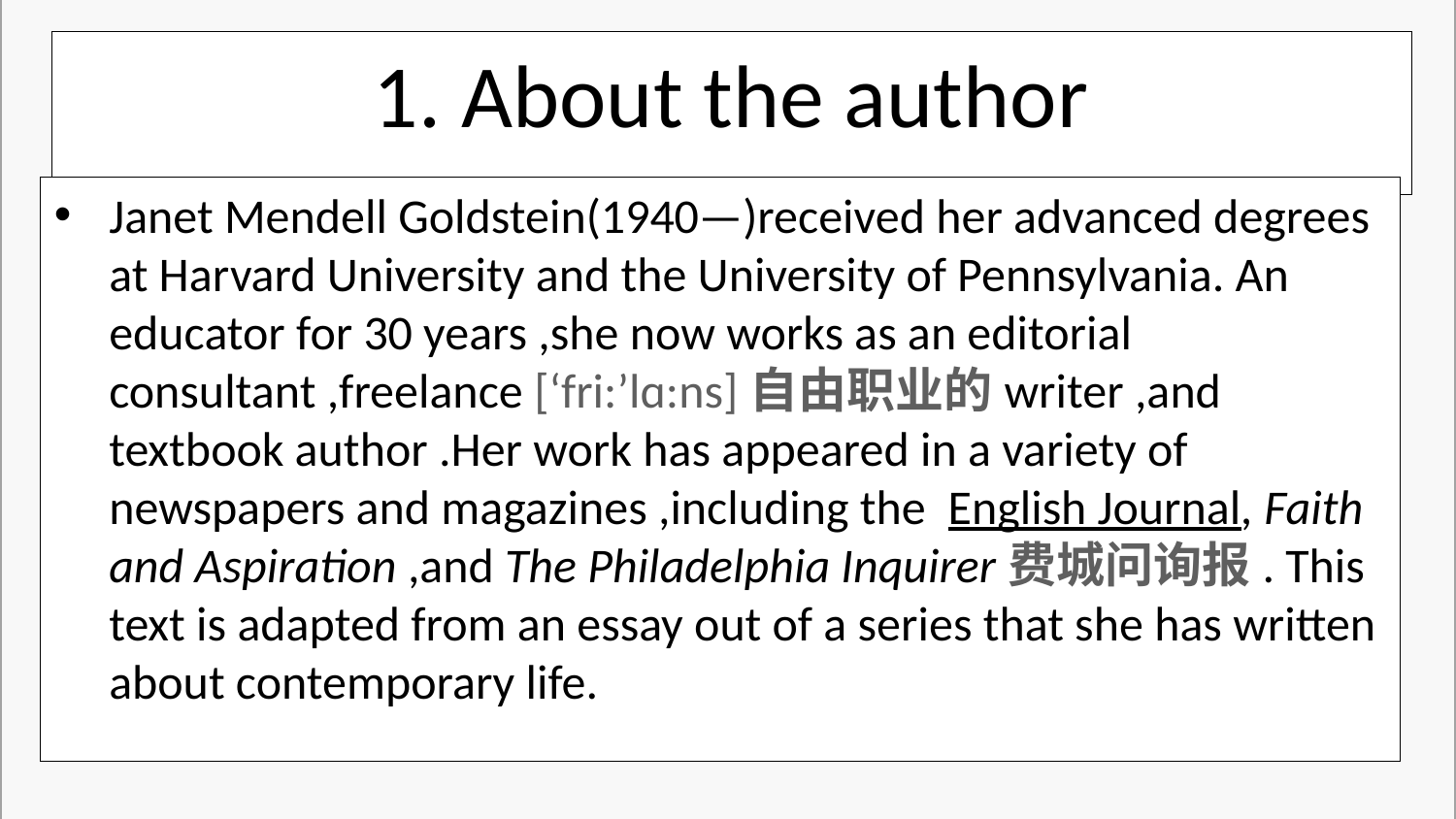

1. About the author
Janet Mendell Goldstein(1940—)received her advanced degrees at Harvard University and the University of Pennsylvania. An educator for 30 years ,she now works as an editorial consultant ,freelance [‘fri:’lɑ:ns]自由职业的writer ,and textbook author .Her work has appeared in a variety of newspapers and magazines ,including the  English Journal, Faith and Aspiration ,and The Philadelphia Inquirer费城问询报. This text is adapted from an essay out of a series that she has written about contemporary life.